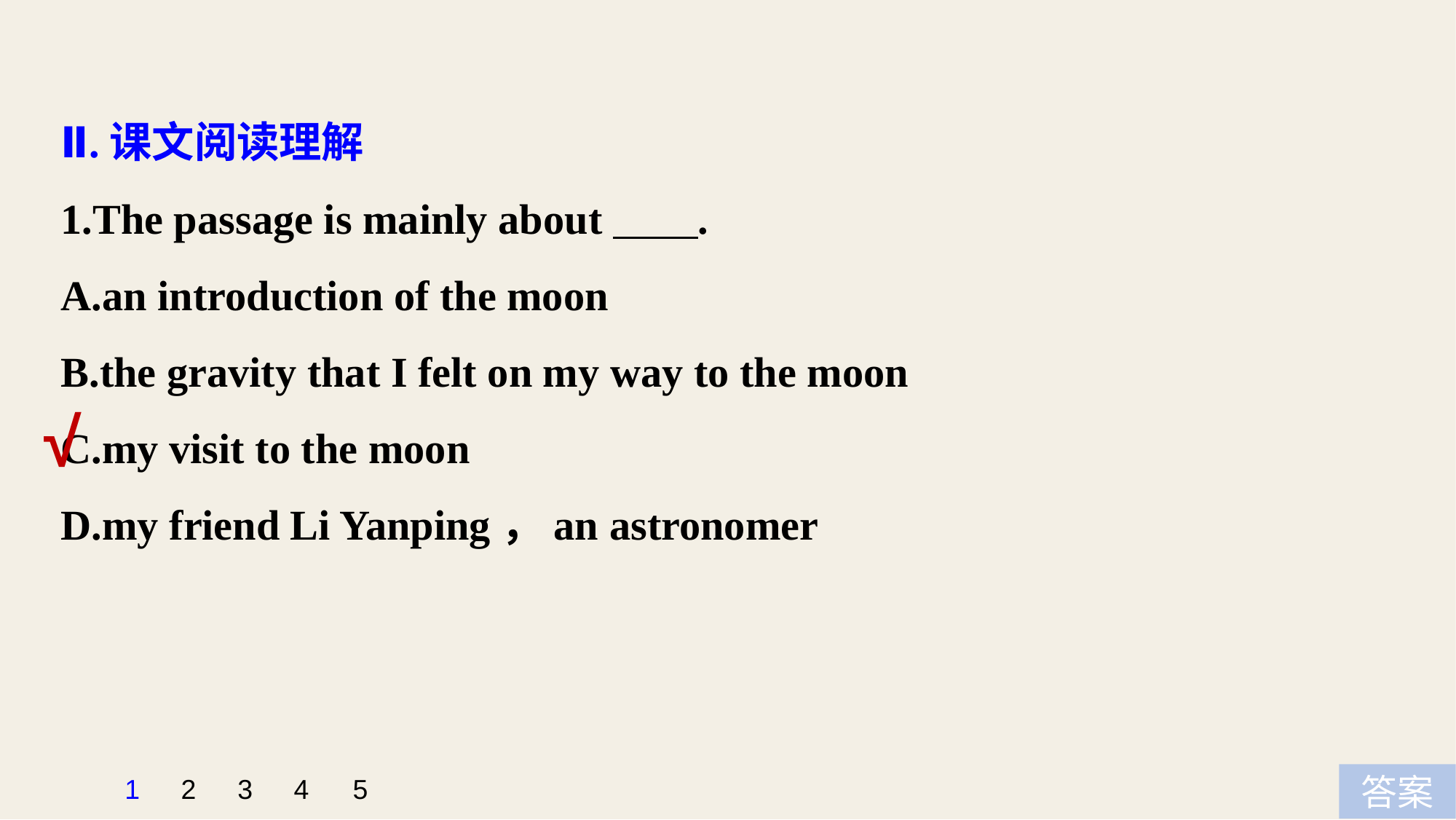

Ⅱ.课文阅读理解
1.The passage is mainly about         .
A.an introduction of the moon
B.the gravity that I felt on my way to the moon
C.my visit to the moon
D.my friend Li Yanping，an astronomer
√
5
1
2
3
4
答案